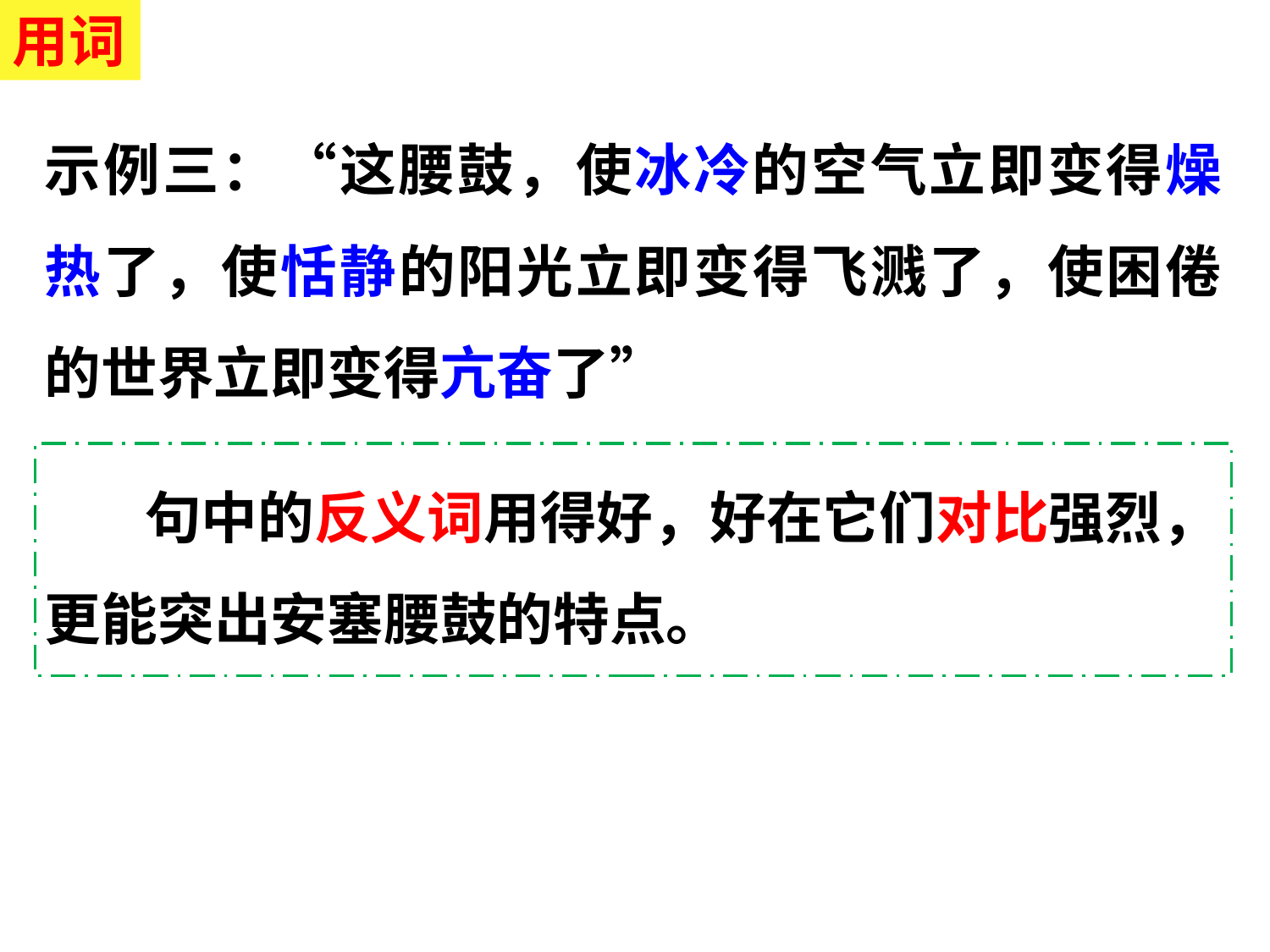

用词
示例三：“这腰鼓，使冰冷的空气立即变得燥热了，使恬静的阳光立即变得飞溅了，使困倦的世界立即变得亢奋了”
句中的反义词用得好，好在它们对比强烈，更能突出安塞腰鼓的特点。